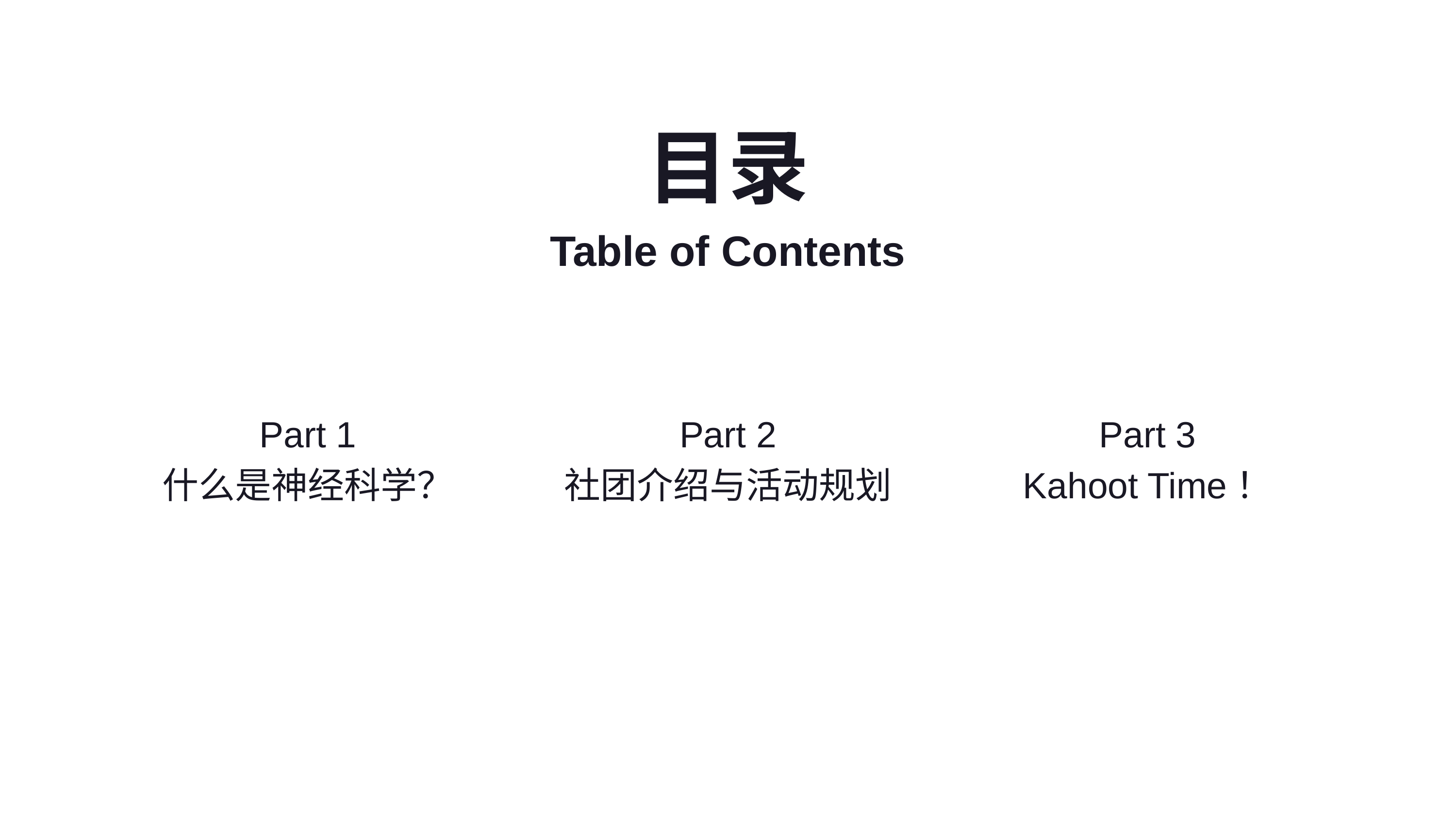

目录
Table of Contents
Part 1
什么是神经科学？
Part 2
社团介绍与活动规划
Part 3
Kahoot Time！